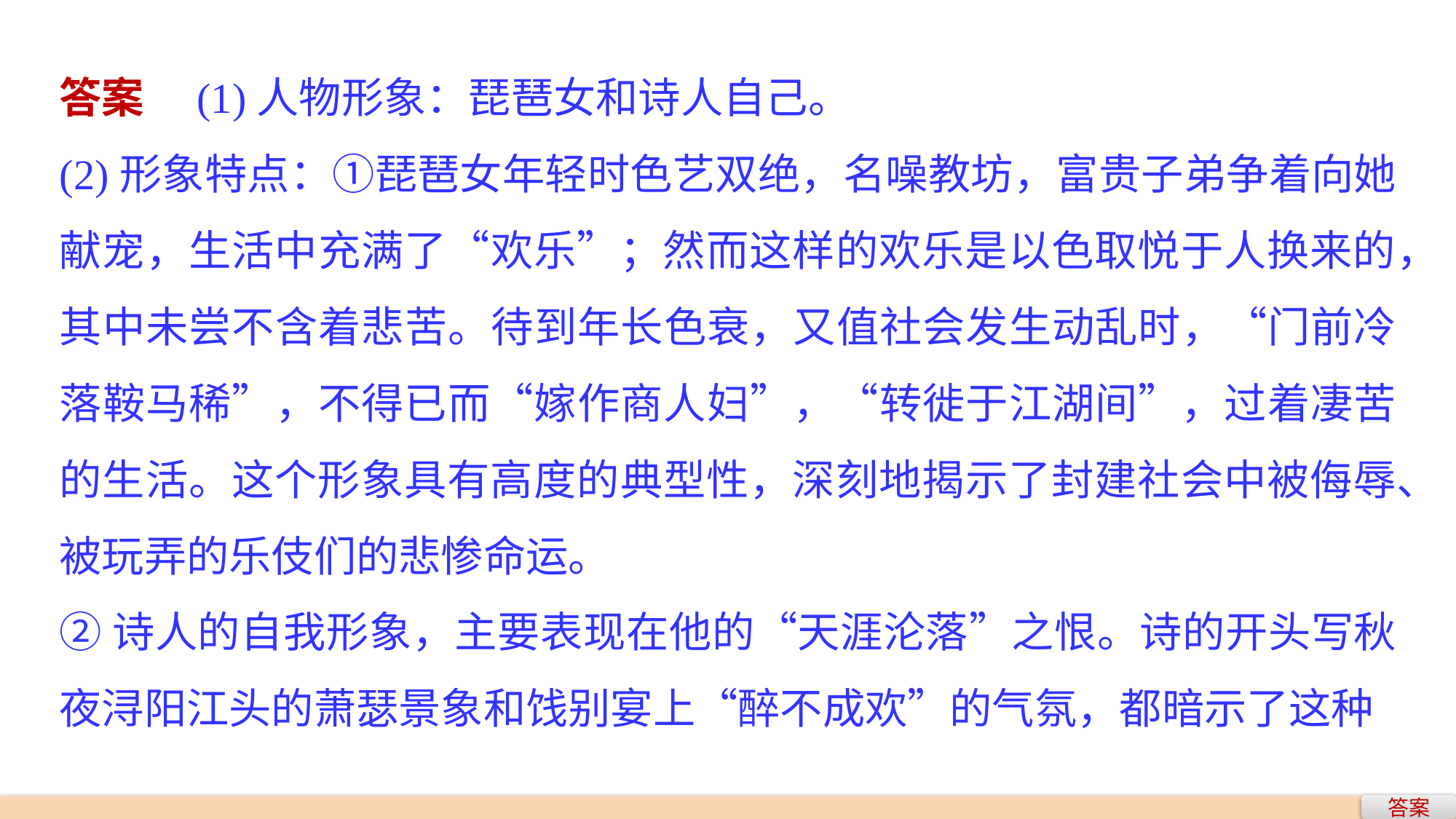

答案　(1)人物形象：琵琶女和诗人自己。
(2)形象特点：①琵琶女年轻时色艺双绝，名噪教坊，富贵子弟争着向她献宠，生活中充满了“欢乐”；然而这样的欢乐是以色取悦于人换来的，其中未尝不含着悲苦。待到年长色衰，又值社会发生动乱时，“门前冷落鞍马稀”，不得已而“嫁作商人妇”，“转徙于江湖间”，过着凄苦的生活。这个形象具有高度的典型性，深刻地揭示了封建社会中被侮辱、被玩弄的乐伎们的悲惨命运。
②诗人的自我形象，主要表现在他的“天涯沦落”之恨。诗的开头写秋夜浔阳江头的萧瑟景象和饯别宴上“醉不成欢”的气氛，都暗示了这种
答案